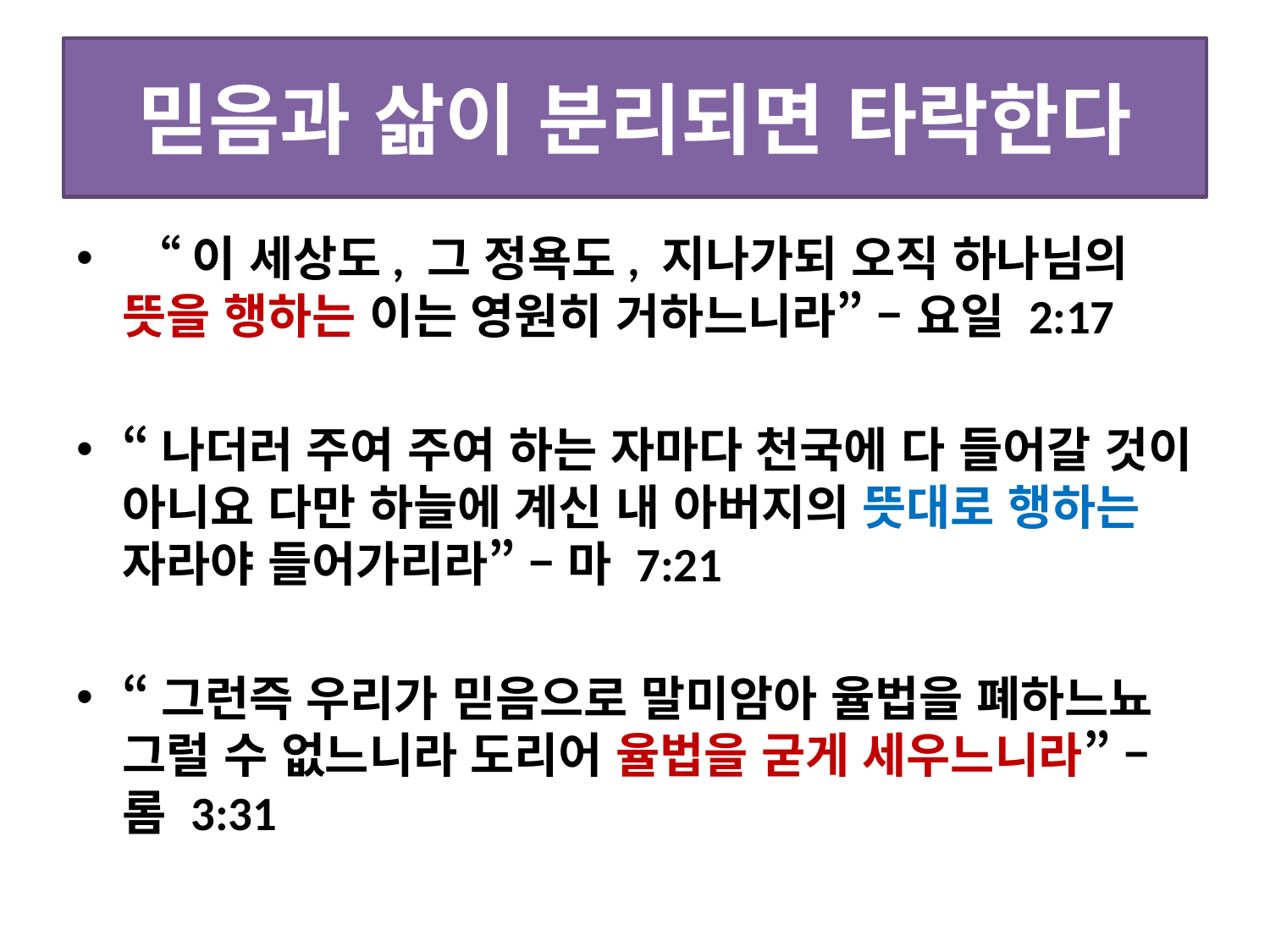

# 믿음과 삶이 분리되면 타락한다
 “이 세상도, 그 정욕도, 지나가되 오직 하나님의 뜻을 행하는 이는 영원히 거하느니라” – 요일 2:17

“나더러 주여 주여 하는 자마다 천국에 다 들어갈 것이 아니요 다만 하늘에 계신 내 아버지의 뜻대로 행하는 자라야 들어가리라” – 마 7:21

“그런즉 우리가 믿음으로 말미암아 율법을 폐하느뇨 그럴 수 없느니라 도리어 율법을 굳게 세우느니라” – 롬 3:31